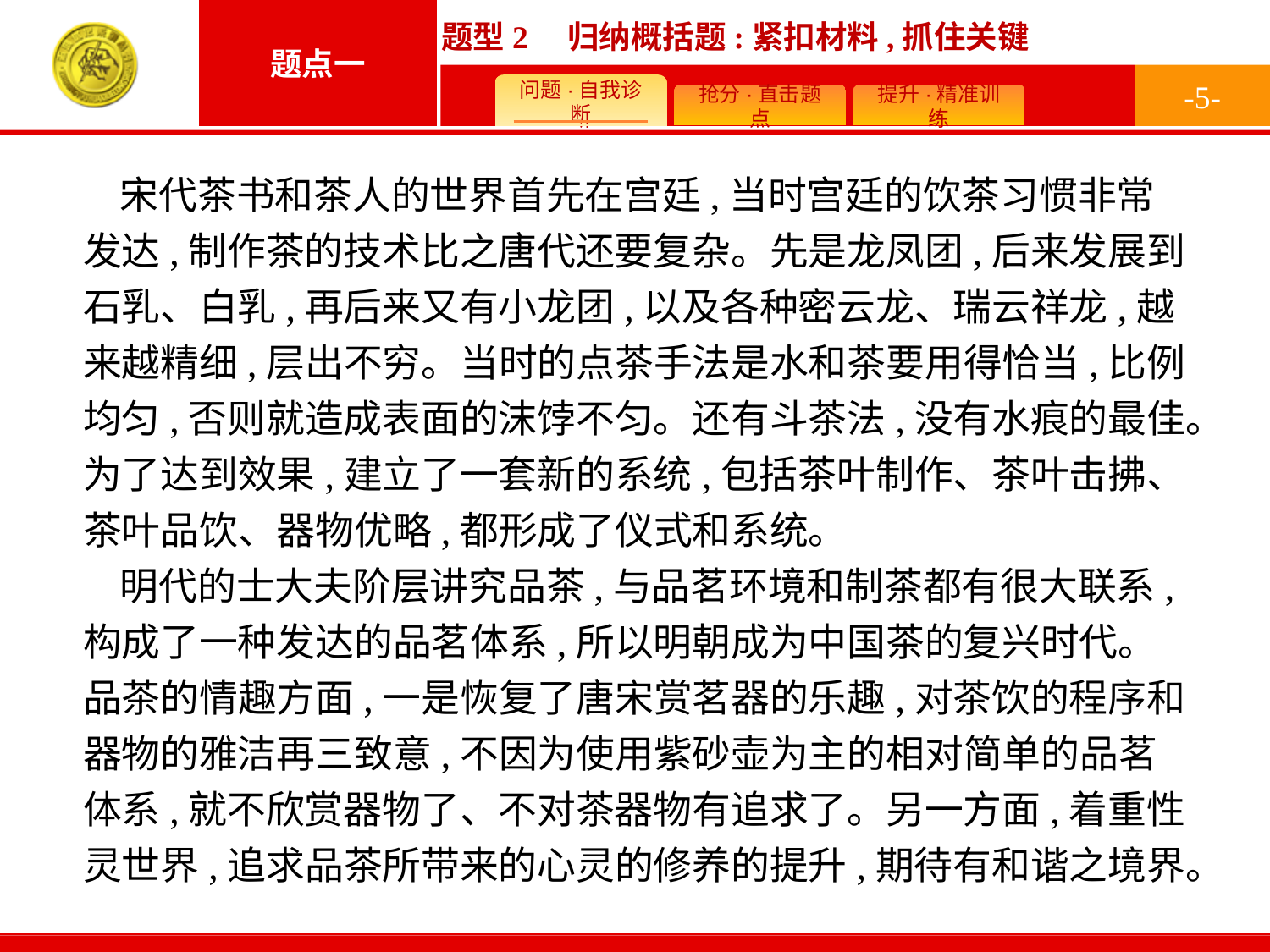

-5-
宋代茶书和茶人的世界首先在宫廷,当时宫廷的饮茶习惯非常发达,制作茶的技术比之唐代还要复杂。先是龙凤团,后来发展到石乳、白乳,再后来又有小龙团,以及各种密云龙、瑞云祥龙,越来越精细,层出不穷。当时的点茶手法是水和茶要用得恰当,比例均匀,否则就造成表面的沫饽不匀。还有斗茶法,没有水痕的最佳。为了达到效果,建立了一套新的系统,包括茶叶制作、茶叶击拂、茶叶品饮、器物优略,都形成了仪式和系统。
明代的士大夫阶层讲究品茶,与品茗环境和制茶都有很大联系,构成了一种发达的品茗体系,所以明朝成为中国茶的复兴时代。品茶的情趣方面,一是恢复了唐宋赏茗器的乐趣,对茶饮的程序和器物的雅洁再三致意,不因为使用紫砂壶为主的相对简单的品茗体系,就不欣赏器物了、不对茶器物有追求了。另一方面,着重性灵世界,追求品茶所带来的心灵的修养的提升,期待有和谐之境界。